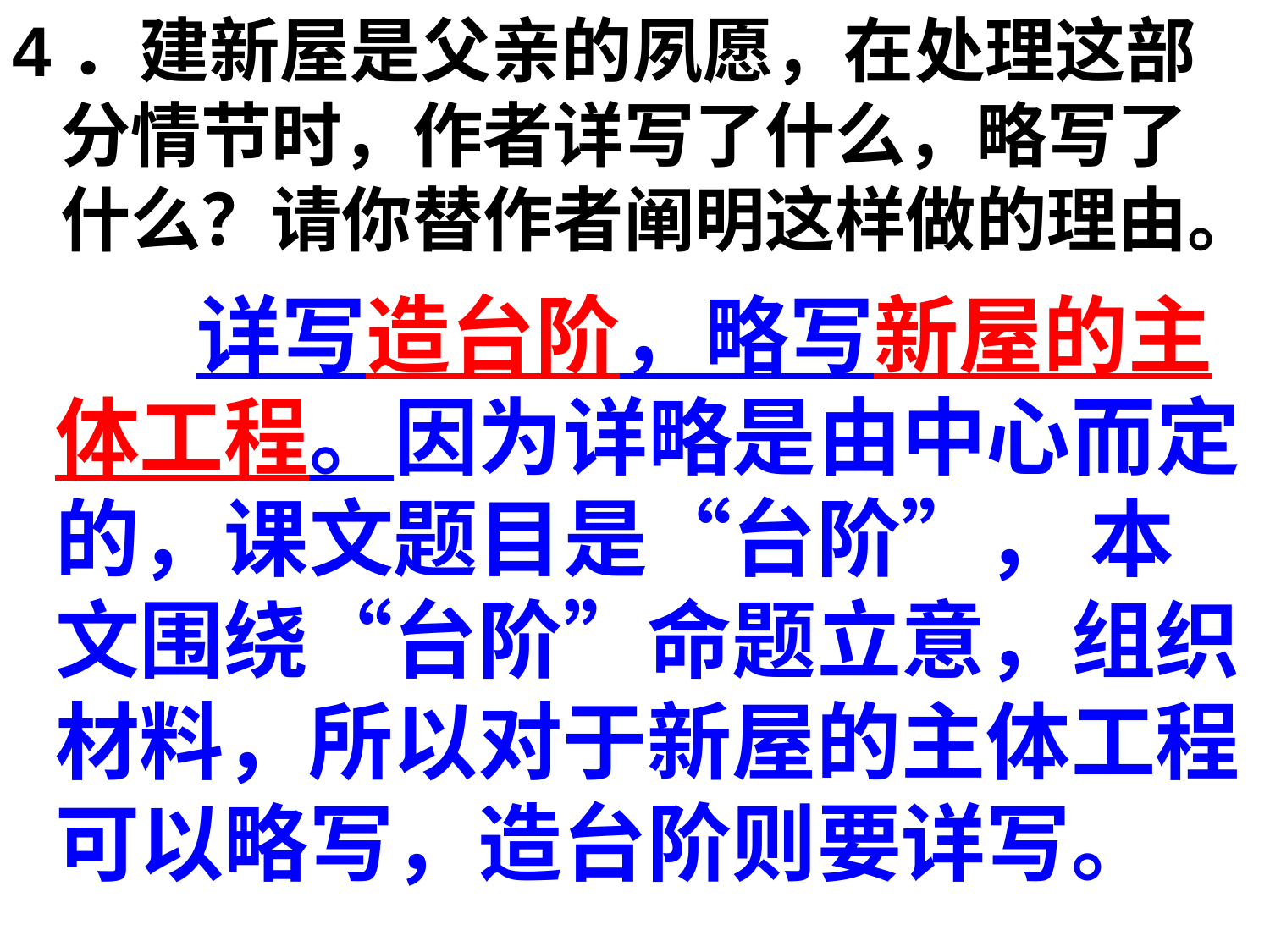

4．建新屋是父亲的夙愿，在处理这部分情节时，作者详写了什么，略写了什么？请你替作者阐明这样做的理由。
#
       详写造台阶，略写新屋的主体工程。因为详略是由中心而定的，课文题目是“台阶”， 本文围绕“台阶”命题立意，组织材料，所以对于新屋的主体工程可以略写，造台阶则要详写。